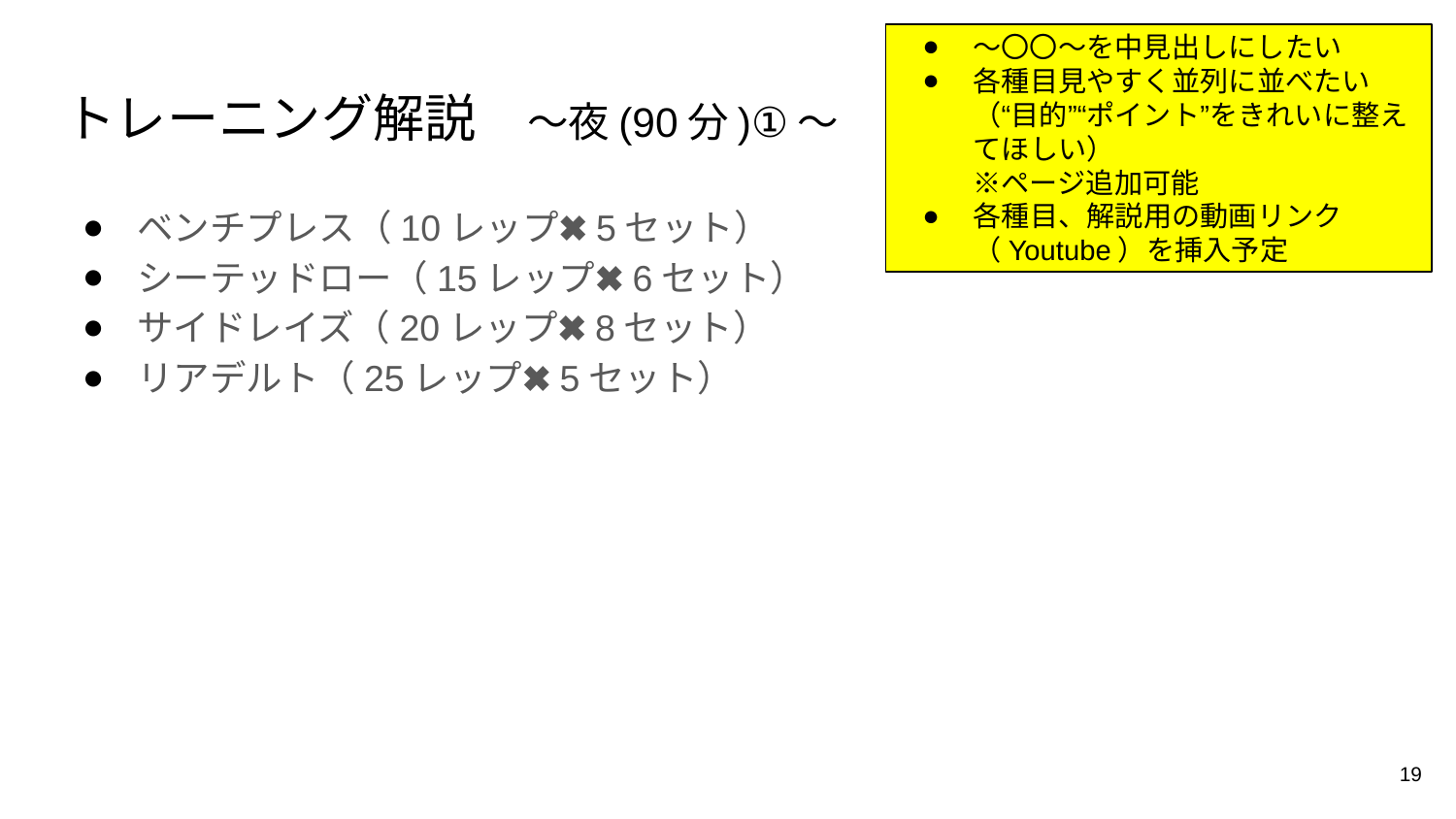

〜〇〇〜を中見出しにしたい
各種目見やすく並列に並べたい（“目的”“ポイント”をきれいに整えてほしい）
※ページ追加可能
各種目、解説用の動画リンク（Youtube）を挿入予定
# トレーニング解説　〜夜(90分)①〜
ベンチプレス（10レップ✖️5セット）
シーテッドロー（15レップ✖️6セット）
サイドレイズ（20レップ✖️8セット）
リアデルト（25レップ✖️5セット）
19